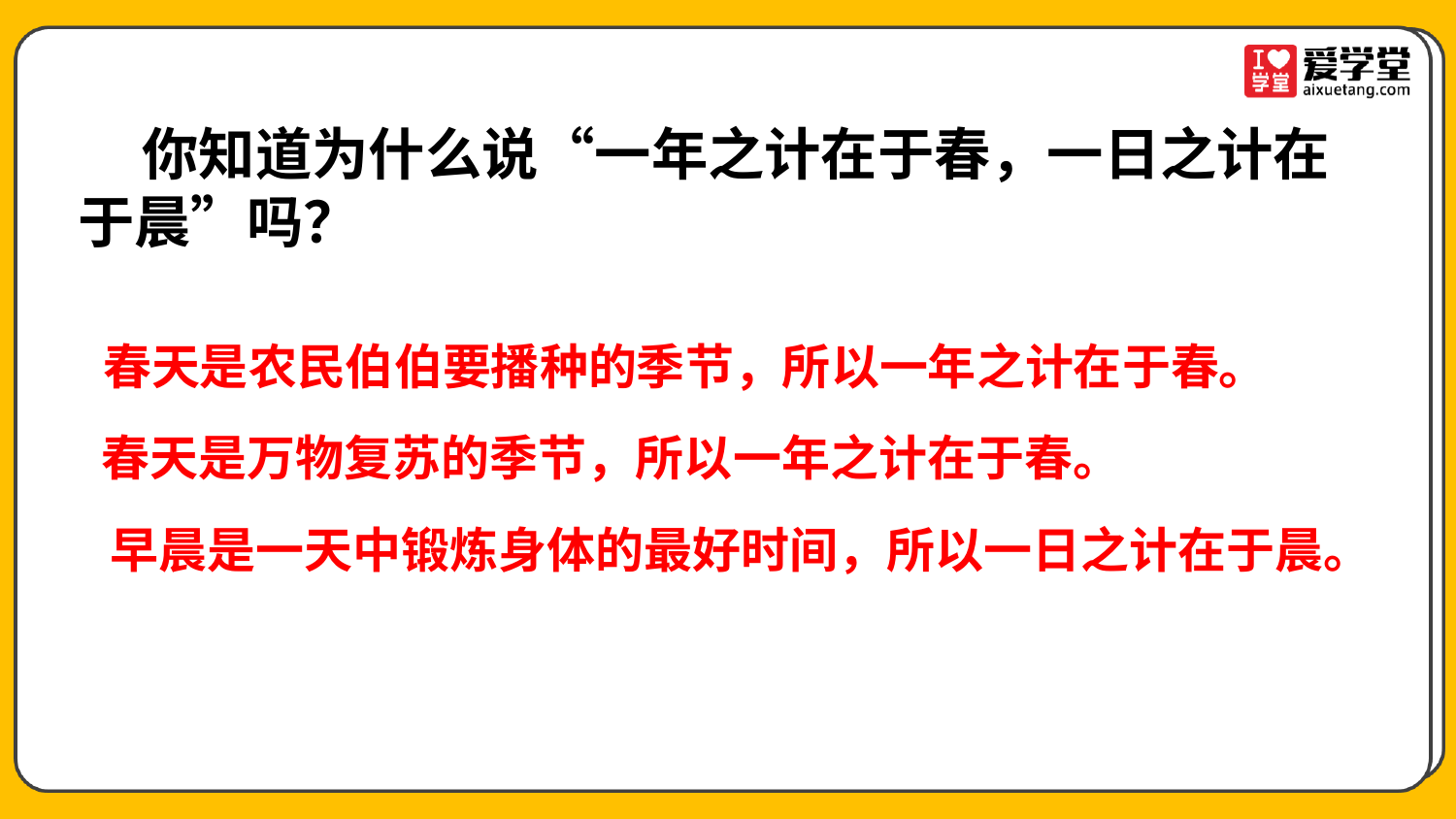

你知道为什么说“一年之计在于春，一日之计在于晨”吗？
春天是农民伯伯要播种的季节，所以一年之计在于春。
春天是万物复苏的季节，所以一年之计在于春。
早晨是一天中锻炼身体的最好时间，所以一日之计在于晨。